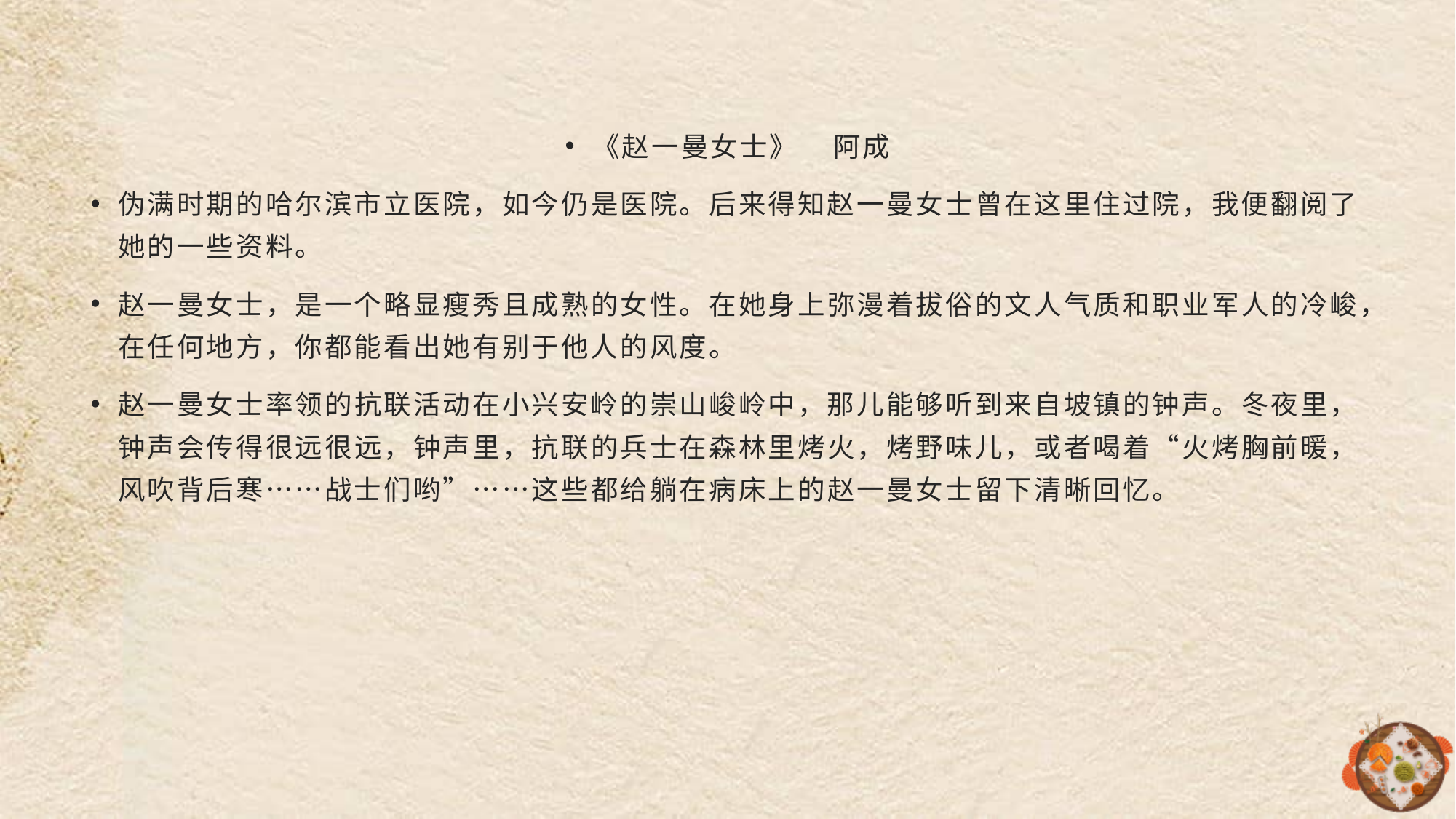

#
《赵一曼女士》    阿成
伪满时期的哈尔滨市立医院，如今仍是医院。后来得知赵一曼女士曾在这里住过院，我便翻阅了她的一些资料。
赵一曼女士，是一个略显瘦秀且成熟的女性。在她身上弥漫着拔俗的文人气质和职业军人的冷峻，在任何地方，你都能看出她有别于他人的风度。
赵一曼女士率领的抗联活动在小兴安岭的崇山峻岭中，那儿能够听到来自坡镇的钟声。冬夜里，钟声会传得很远很远，钟声里，抗联的兵士在森林里烤火，烤野味儿，或者喝着“火烤胸前暖，风吹背后寒……战士们哟”……这些都给躺在病床上的赵一曼女士留下清晰回忆。